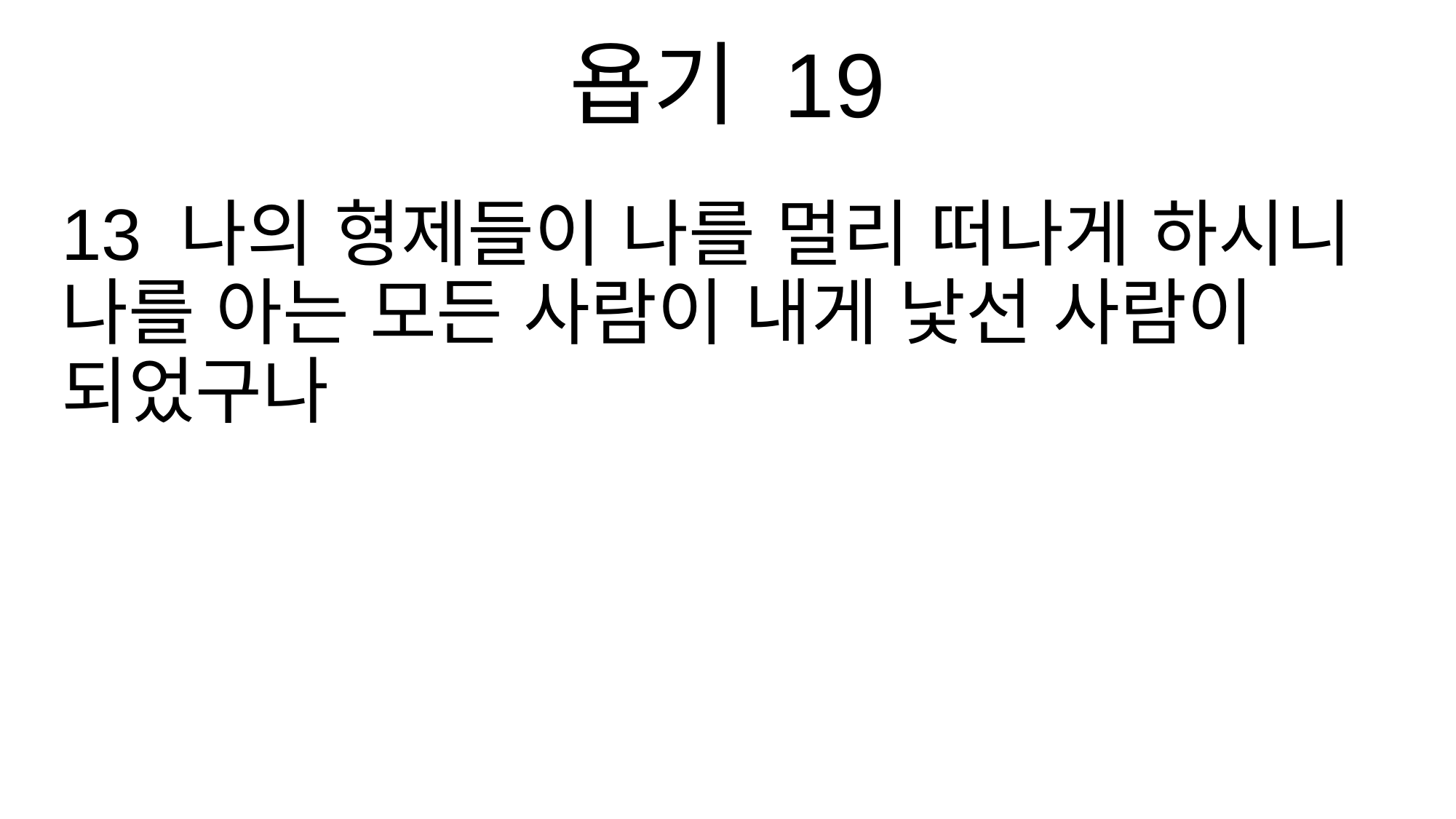

욥기 19
13 나의 형제들이 나를 멀리 떠나게 하시니 나를 아는 모든 사람이 내게 낯선 사람이 되었구나